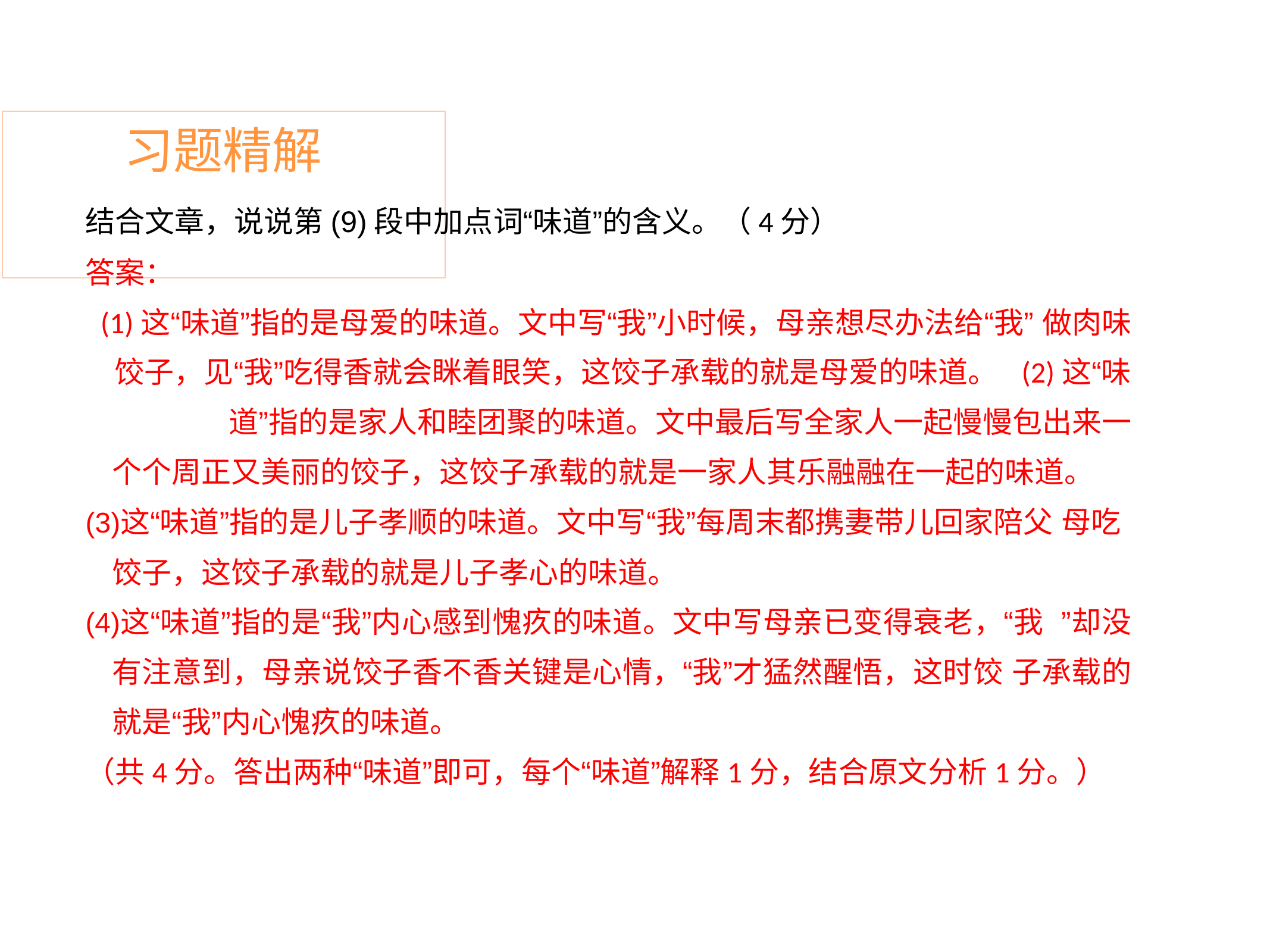

# 习题精解
结合文章，说说第(9)段中加点词“味道”的含义。（4分） 答案：
(1)这“味道”指的是母爱的味道。文中写“我”小时候，母亲想尽办法给“我” 做肉味饺子，见“我”吃得香就会眯着眼笑，这饺子承载的就是母爱的味道。  (2)这“味道”指的是家人和睦团聚的味道。文中最后写全家人一起慢慢包出来一
个个周正又美丽的饺子，这饺子承载的就是一家人其乐融融在一起的味道。
这“味道”指的是儿子孝顺的味道。文中写“我”每周末都携妻带儿回家陪父 母吃饺子，这饺子承载的就是儿子孝心的味道。
这“味道”指的是“我”内心感到愧疚的味道。文中写母亲已变得衰老，“我  ”却没有注意到，母亲说饺子香不香关键是心情，“我”才猛然醒悟，这时饺 子承载的就是“我”内心愧疚的味道。
（共4分。答出两种“味道”即可，每个“味道”解释1分，结合原文分析1分。）